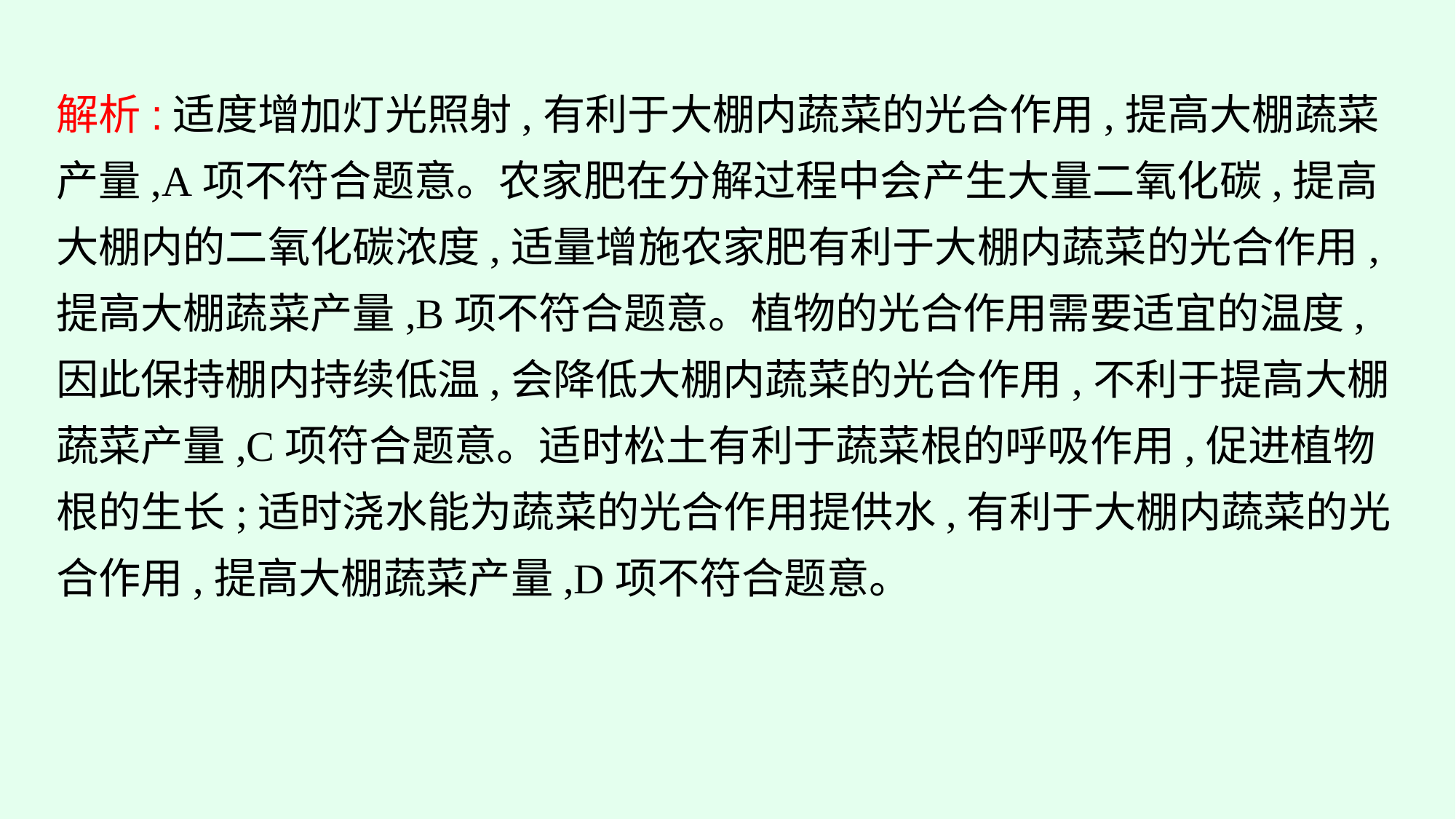

解析:适度增加灯光照射,有利于大棚内蔬菜的光合作用,提高大棚蔬菜产量,A项不符合题意。农家肥在分解过程中会产生大量二氧化碳,提高大棚内的二氧化碳浓度,适量增施农家肥有利于大棚内蔬菜的光合作用,提高大棚蔬菜产量,B项不符合题意。植物的光合作用需要适宜的温度,因此保持棚内持续低温,会降低大棚内蔬菜的光合作用,不利于提高大棚蔬菜产量,C项符合题意。适时松土有利于蔬菜根的呼吸作用,促进植物根的生长;适时浇水能为蔬菜的光合作用提供水,有利于大棚内蔬菜的光合作用,提高大棚蔬菜产量,D项不符合题意。